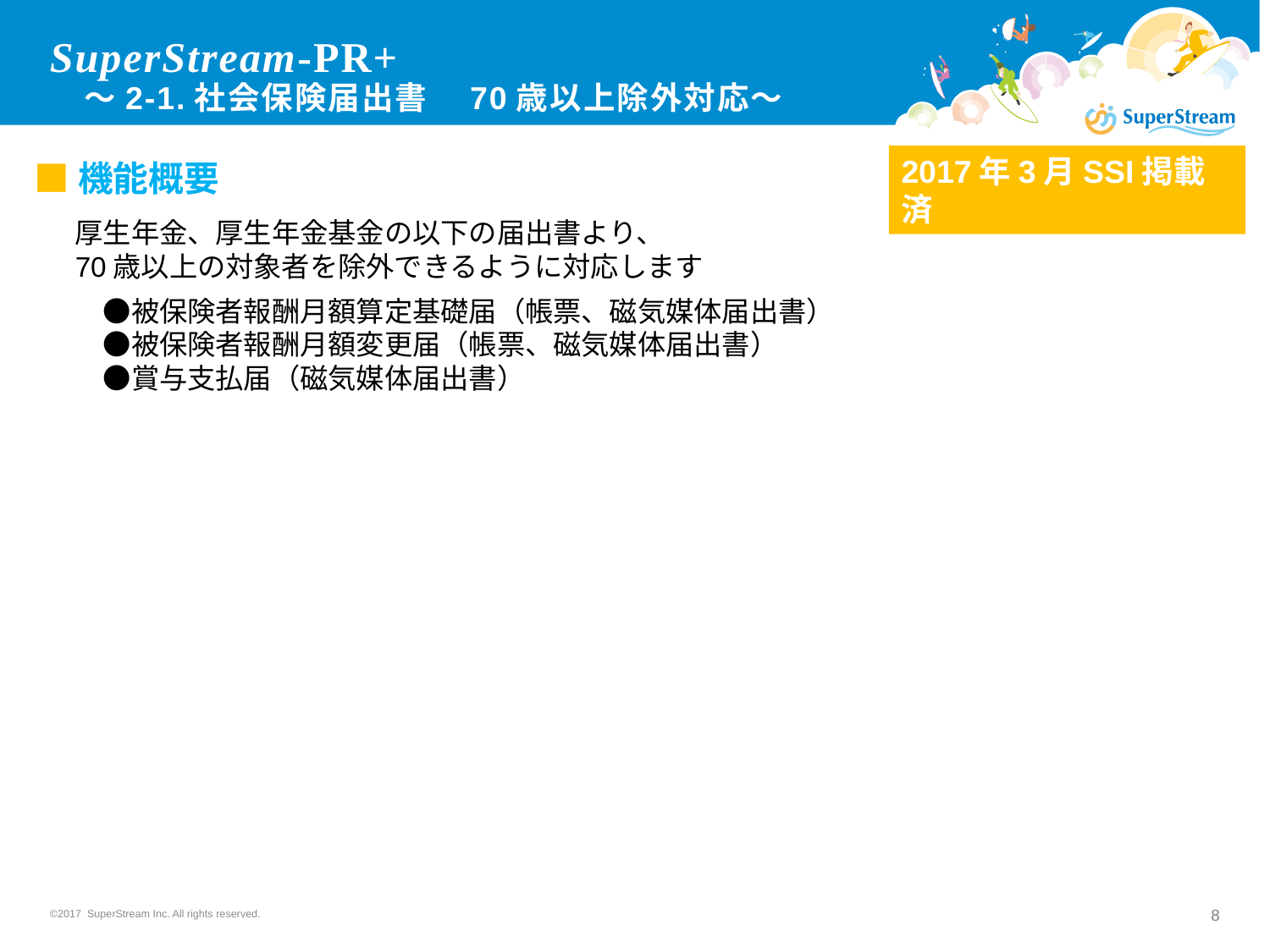

# SuperStream-PR+ ～2-1.社会保険届出書　70歳以上除外対応～
2017年3月SSI掲載済
■機能概要
厚生年金、厚生年金基金の以下の届出書より、
70歳以上の対象者を除外できるように対応します
　●被保険者報酬月額算定基礎届（帳票、磁気媒体届出書）
　●被保険者報酬月額変更届（帳票、磁気媒体届出書）
　●賞与支払届（磁気媒体届出書）
©2017  SuperStream Inc. All rights reserved.
8